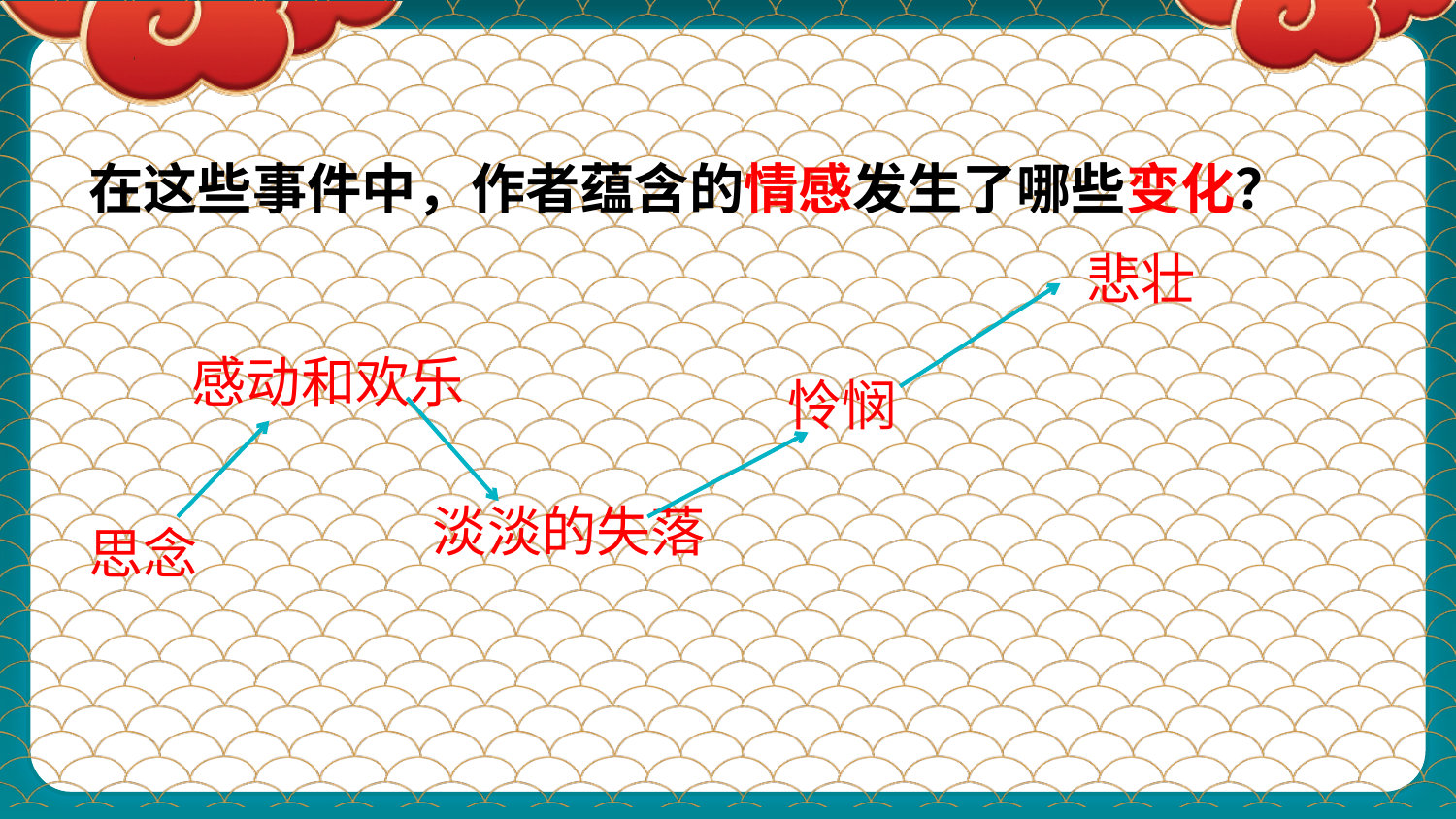

在这些事件中，作者蕴含的情感发生了哪些变化？
悲壮
感动和欢乐
怜悯
淡淡的失落
思念